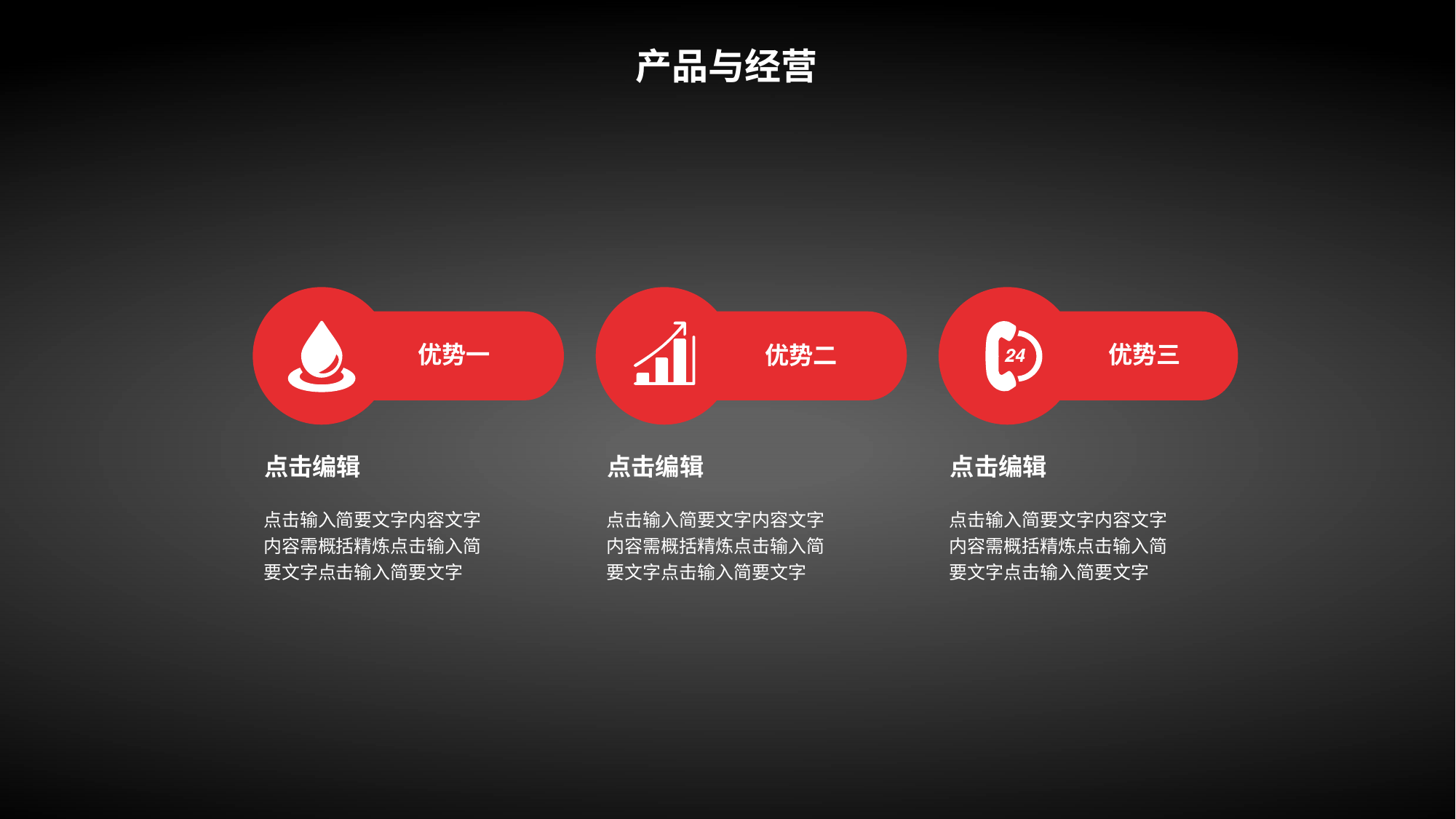

产品与经营

优势一

优势二

优势三
点击编辑
点击编辑
点击编辑
点击输入简要文字内容文字内容需概括精炼点击输入简要文字点击输入简要文字

点击输入简要文字内容文字内容需概括精炼点击输入简要文字点击输入简要文字

点击输入简要文字内容文字内容需概括精炼点击输入简要文字点击输入简要文字